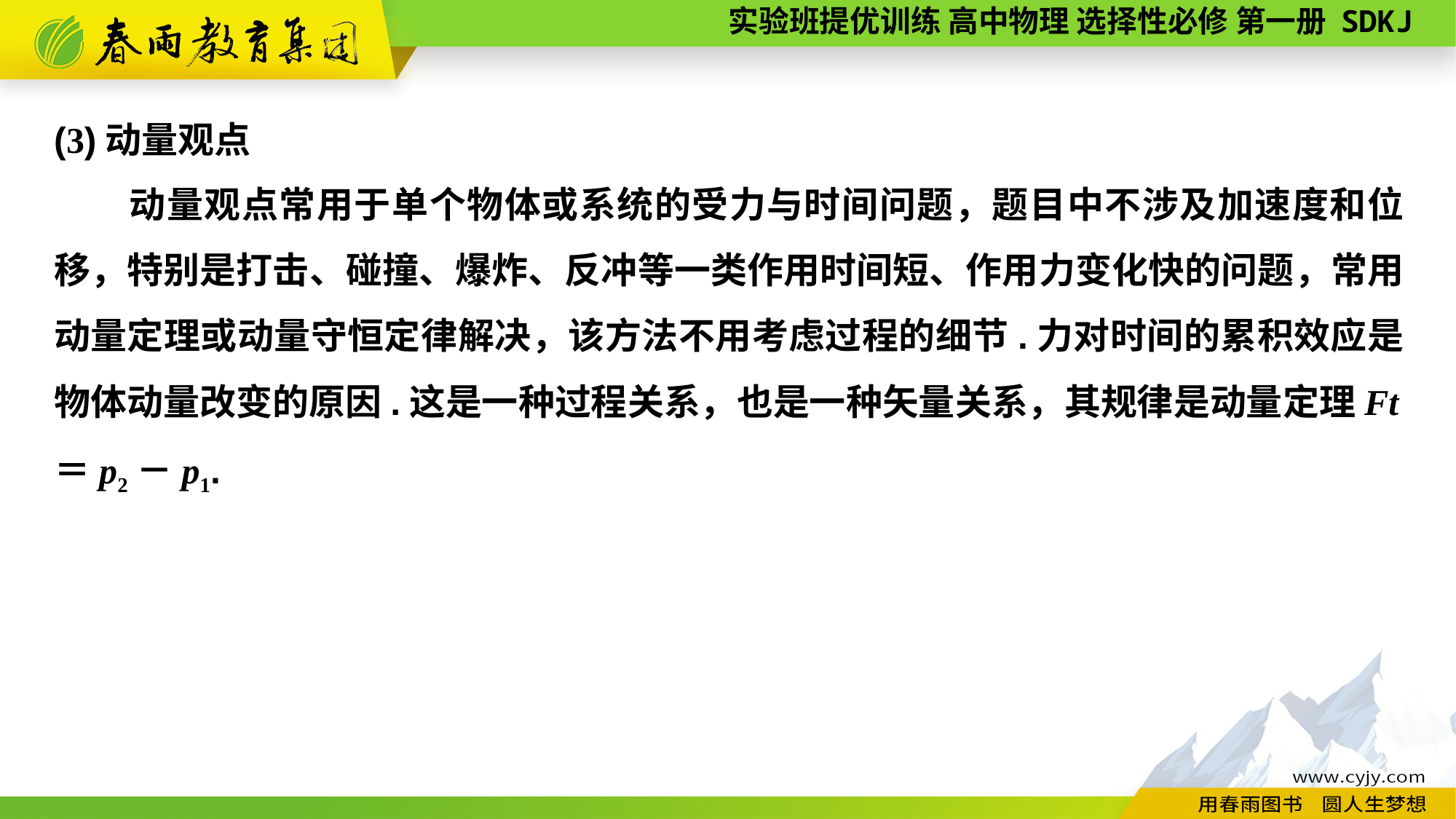

(3)动量观点
动量观点常用于单个物体或系统的受力与时间问题，题目中不涉及加速度和位移，特别是打击、碰撞、爆炸、反冲等一类作用时间短、作用力变化快的问题，常用动量定理或动量守恒定律解决，该方法不用考虑过程的细节.力对时间的累积效应是物体动量改变的原因.这是一种过程关系，也是一种矢量关系，其规律是动量定理Ft＝p2－p1.